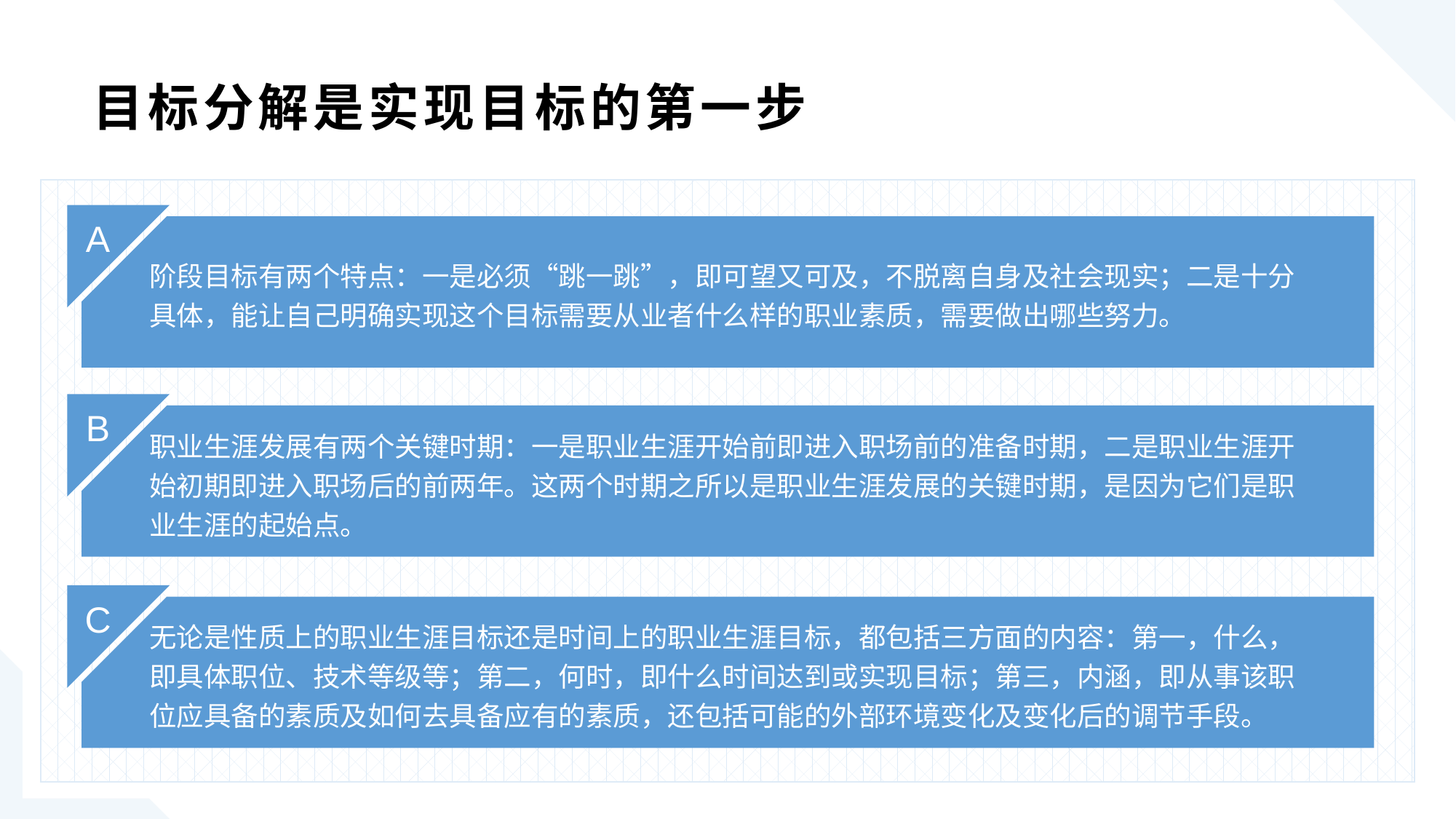

目标分解是实现目标的第一步

A

阶段目标有两个特点：一是必须“跳一跳”，即可望又可及，不脱离自身及社会现实；二是十分具体，能让自己明确实现这个目标需要从业者什么样的职业素质，需要做出哪些努力。
B

职业生涯发展有两个关键时期：一是职业生涯开始前即进入职场前的准备时期，二是职业生涯开始初期即进入职场后的前两年。这两个时期之所以是职业生涯发展的关键时期，是因为它们是职业生涯的起始点。
C

无论是性质上的职业生涯目标还是时间上的职业生涯目标，都包括三方面的内容：第一，什么，即具体职位、技术等级等；第二，何时，即什么时间达到或实现目标；第三，内涵，即从事该职位应具备的素质及如何去具备应有的素质，还包括可能的外部环境变化及变化后的调节手段。